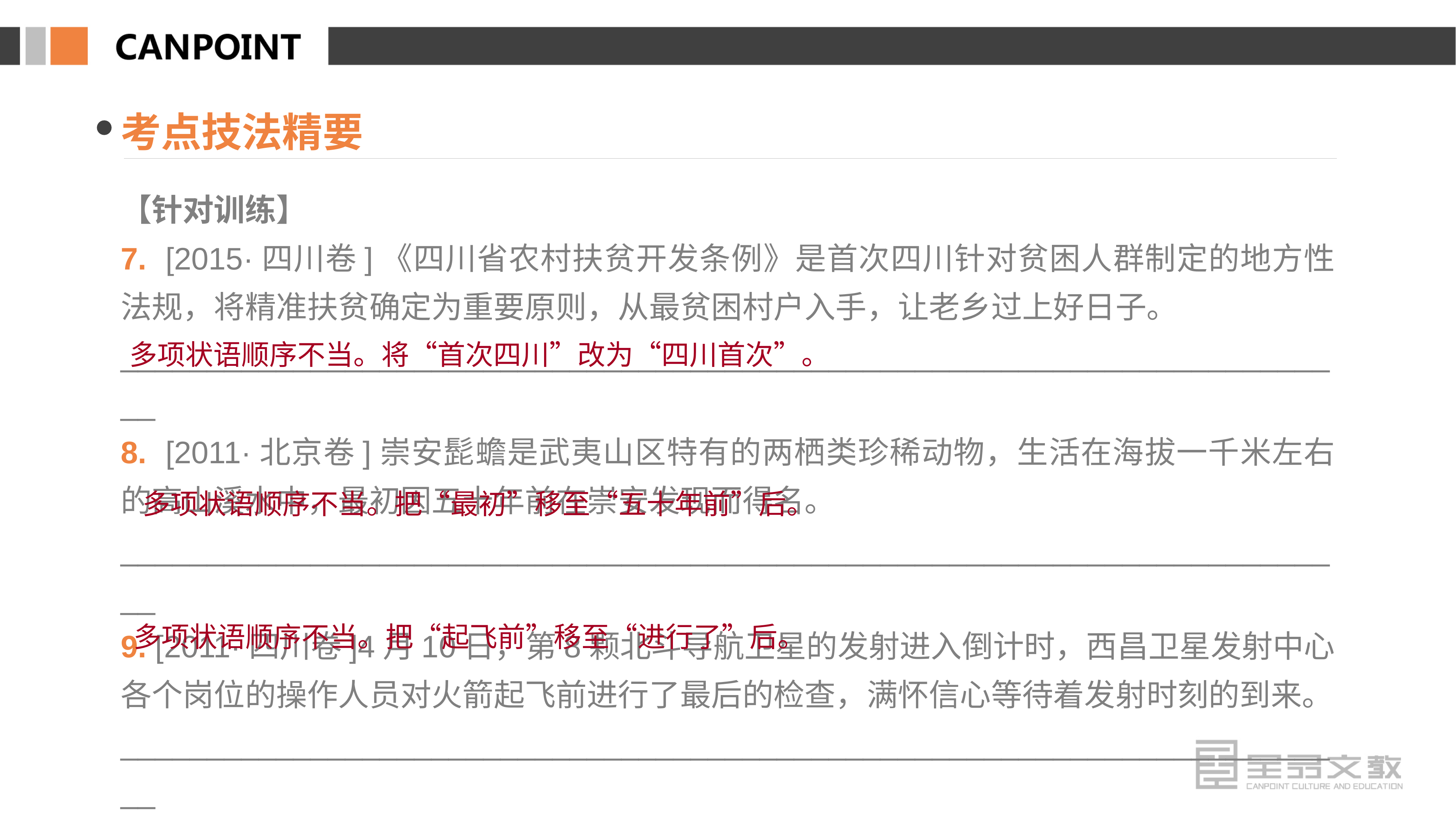

考点技法精要

【针对训练】
7.  [2015·四川卷]《四川省农村扶贫开发条例》是首次四川针对贫困人群制定的地方性法规，将精准扶贫确定为重要原则，从最贫困村户入手，让老乡过上好日子。
________________________________________________________________________
8.  [2011·北京卷]崇安髭蟾是武夷山区特有的两栖类珍稀动物，生活在海拔一千米左右的高山溪水中，最初因五十年前在崇安发现而得名。
________________________________________________________________________
9. [2011·四川卷]4月10日，第8颗北斗导航卫星的发射进入倒计时，西昌卫星发射中心各个岗位的操作人员对火箭起飞前进行了最后的检查，满怀信心等待着发射时刻的到来。
________________________________________________________________________

多项状语顺序不当。将“首次四川”改为“四川首次”。
 多项状语顺序不当。把“最初”移至“五十年前”后。
 多项状语顺序不当。把“起飞前”移至“进行了”后。